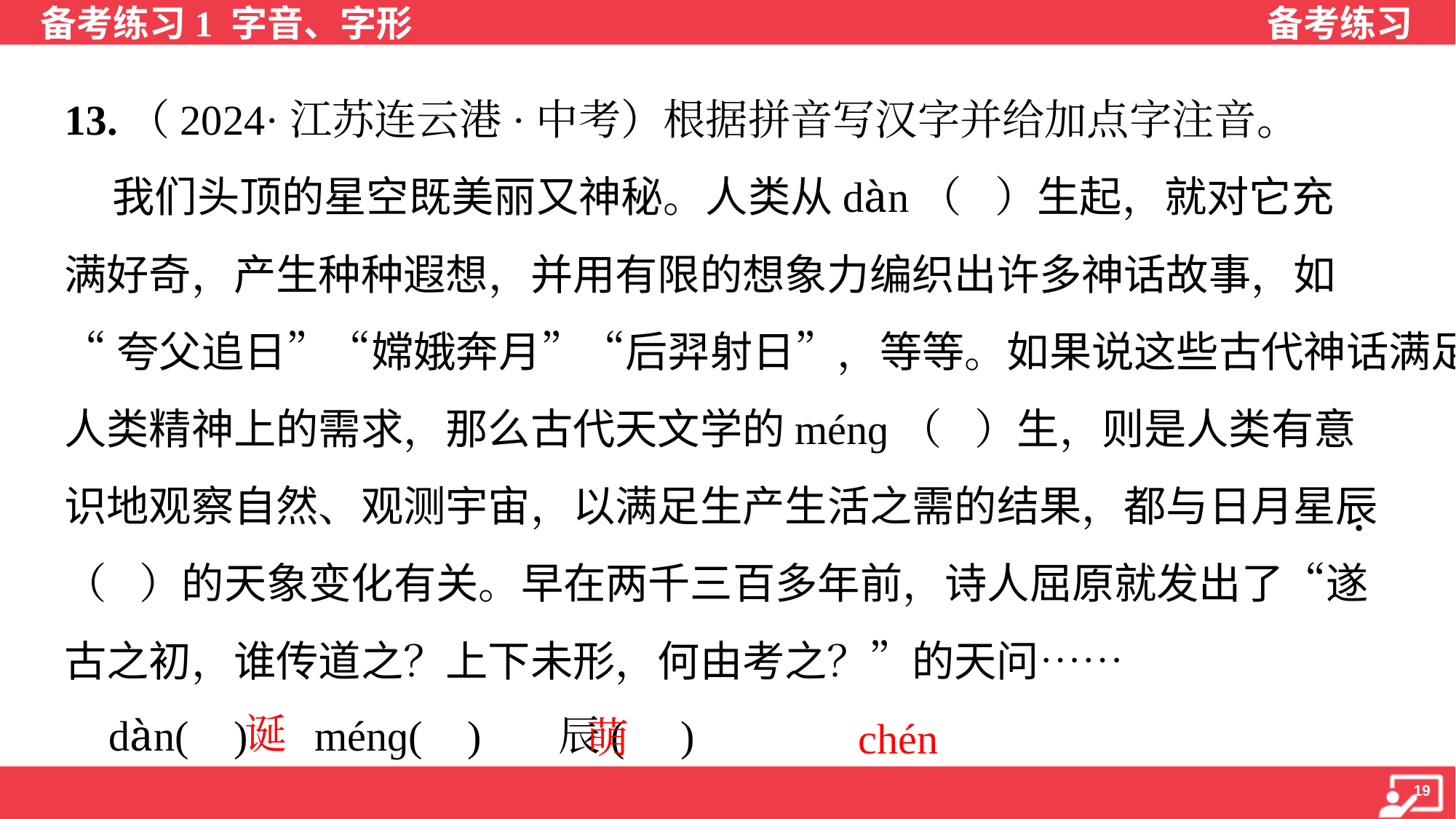

13.（2024·江苏连云港·中考）根据拼音写汉字并给加点字注音。
    我们头顶的星空既美丽又神秘。人类从dàn（   ）生起，就对它充
满好奇，产生种种遐想，并用有限的想象力编织出许多神话故事，如
“夸父追日”“嫦娥奔月”“后羿射日”，等等。如果说这些古代神话满足了
人类精神上的需求，那么古代天文学的ménɡ（   ）生，则是人类有意
识地观察自然、观测宇宙，以满足生产生活之需的结果，都与日月星辰
（   ）的天象变化有关。早在两千三百多年前，诗人屈原就发出了“遂
古之初，谁传道之？上下未形，何由考之？”的天问……
    dàn(    )      ménɡ(    )      辰(     )

诞
chén
萌